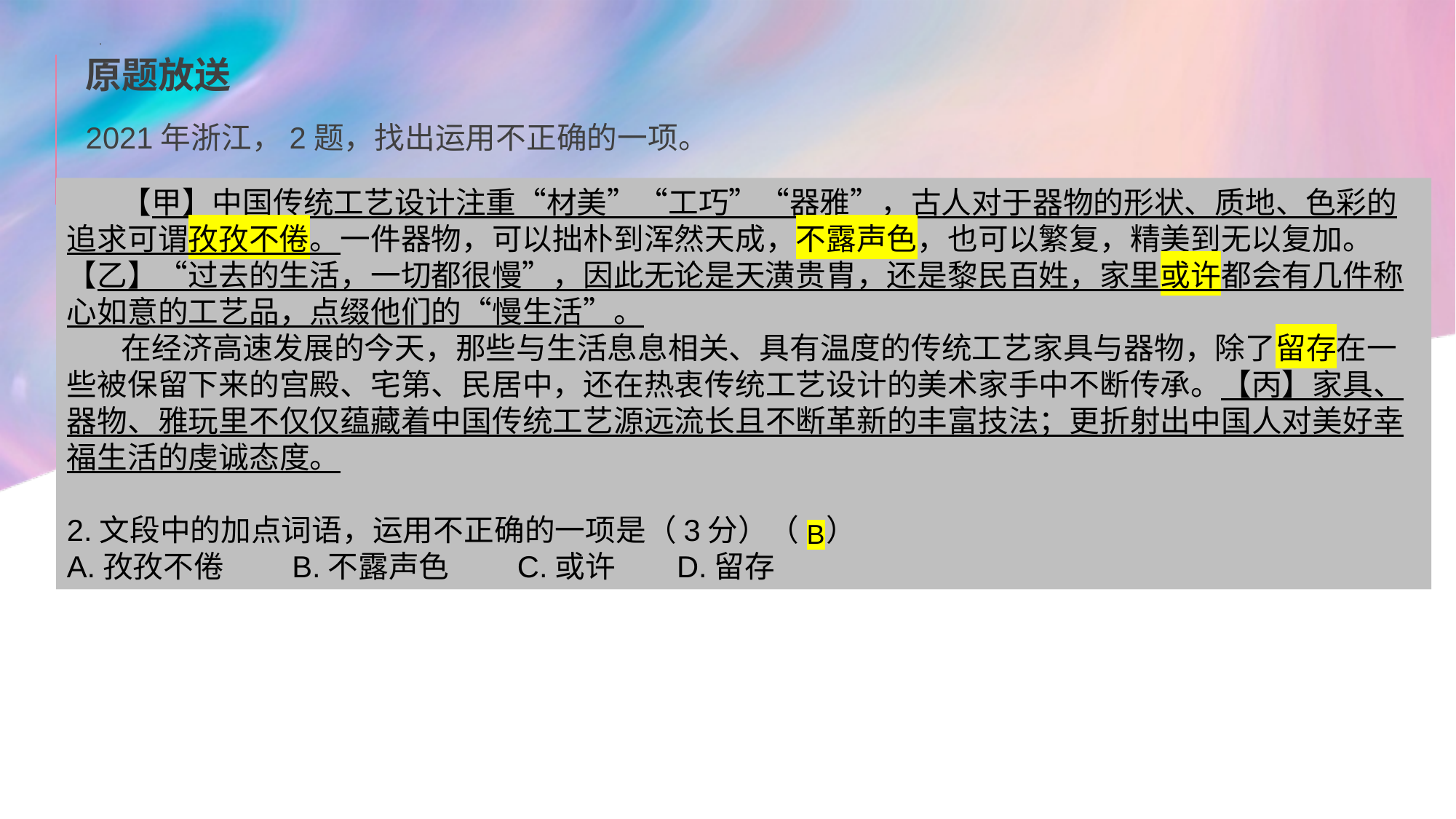

原题放送
2021年浙江，2题，找出运用不正确的一项。
【甲】中国传统工艺设计注重“材美”“工巧”“器雅”，古人对于器物的形状、质地、色彩的追求可谓孜孜不倦。一件器物，可以拙朴到浑然天成，不露声色，也可以繁复，精美到无以复加。【乙】“过去的生活，一切都很慢”，因此无论是天潢贵胄，还是黎民百姓，家里或许都会有几件称心如意的工艺品，点缀他们的“慢生活”。
在经济高速发展的今天，那些与生活息息相关、具有温度的传统工艺家具与器物，除了留存在一些被保留下来的宫殿、宅第、民居中，还在热衷传统工艺设计的美术家手中不断传承。【丙】家具、器物、雅玩里不仅仅蕴藏着中国传统工艺源远流长且不断革新的丰富技法；更折射出中国人对美好幸福生活的虔诚态度。

2.文段中的加点词语，运用不正确的一项是（3分）（    ）
A.孜孜不倦         B.不露声色         C.或许        D.留存
B